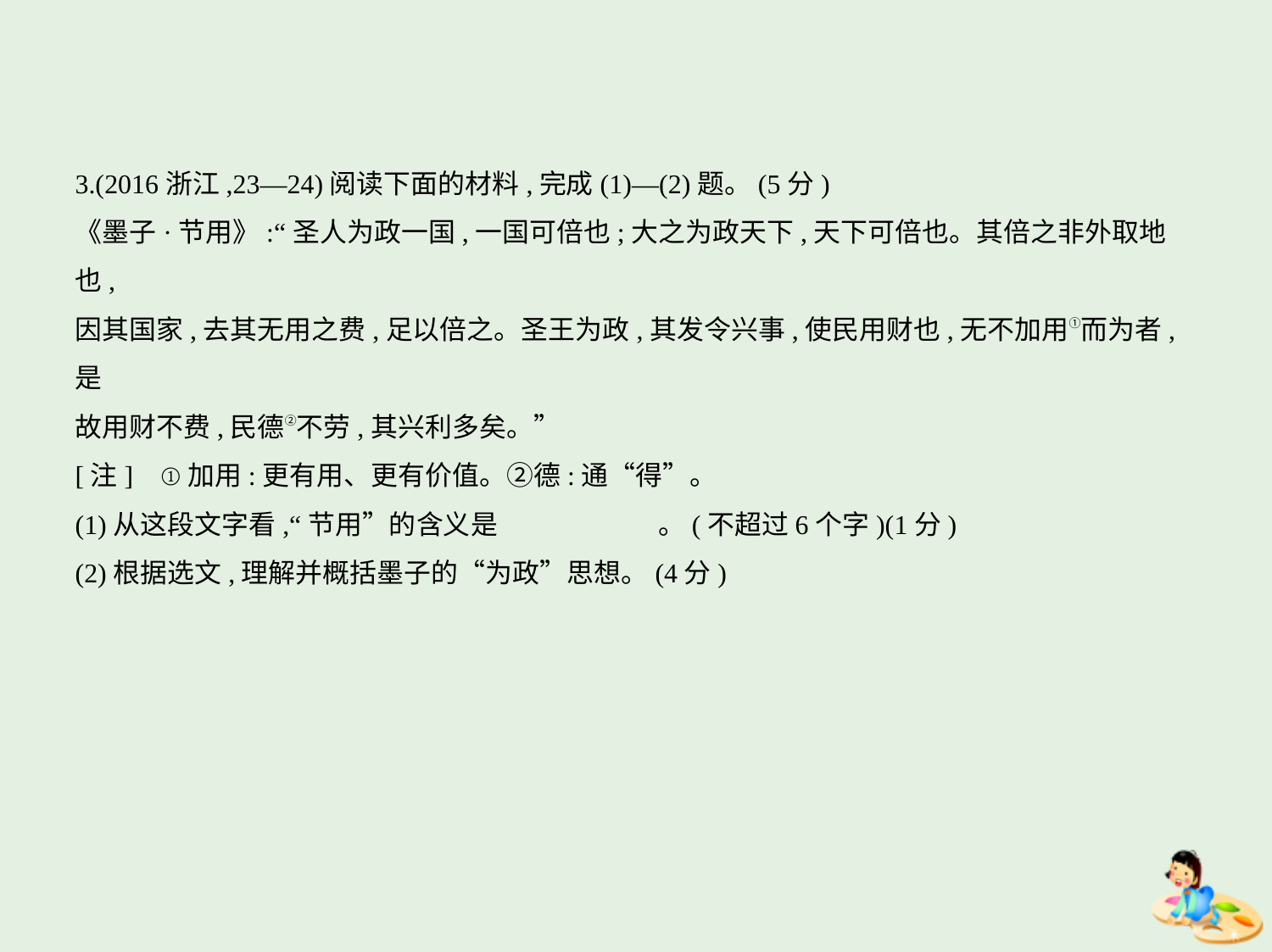

3.(2016浙江,23—24)阅读下面的材料,完成(1)—(2)题。(5分)
《墨子·节用》:“圣人为政一国,一国可倍也;大之为政天下,天下可倍也。其倍之非外取地也,
因其国家,去其无用之费,足以倍之。圣王为政,其发令兴事,使民用财也,无不加用①而为者,是
故用财不费,民德②不劳,其兴利多矣。”
[注]    ①加用:更有用、更有价值。②德:通“得”。
(1)从这段文字看,“节用”的含义是　　　　　    。(不超过6个字)(1分)
(2)根据选文,理解并概括墨子的“为政”思想。(4分)